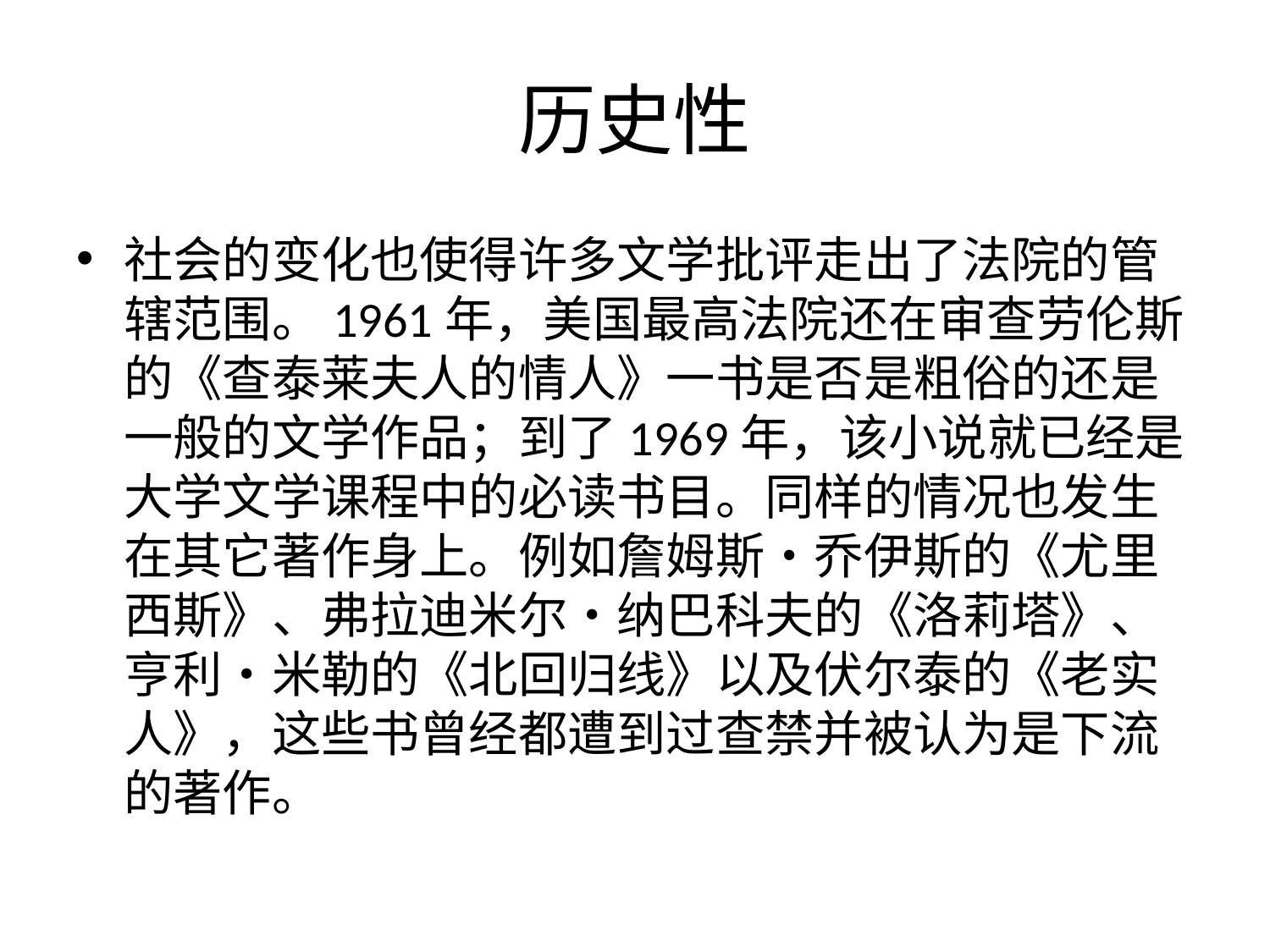

# 历史性
社会的变化也使得许多文学批评走出了法院的管辖范围。1961年，美国最高法院还在审查劳伦斯的《查泰莱夫人的情人》一书是否是粗俗的还是一般的文学作品；到了1969年，该小说就已经是大学文学课程中的必读书目。同样的情况也发生在其它著作身上。例如詹姆斯•乔伊斯的《尤里西斯》、弗拉迪米尔•纳巴科夫的《洛莉塔》、亨利•米勒的《北回归线》以及伏尔泰的《老实人》，这些书曾经都遭到过查禁并被认为是下流的著作。